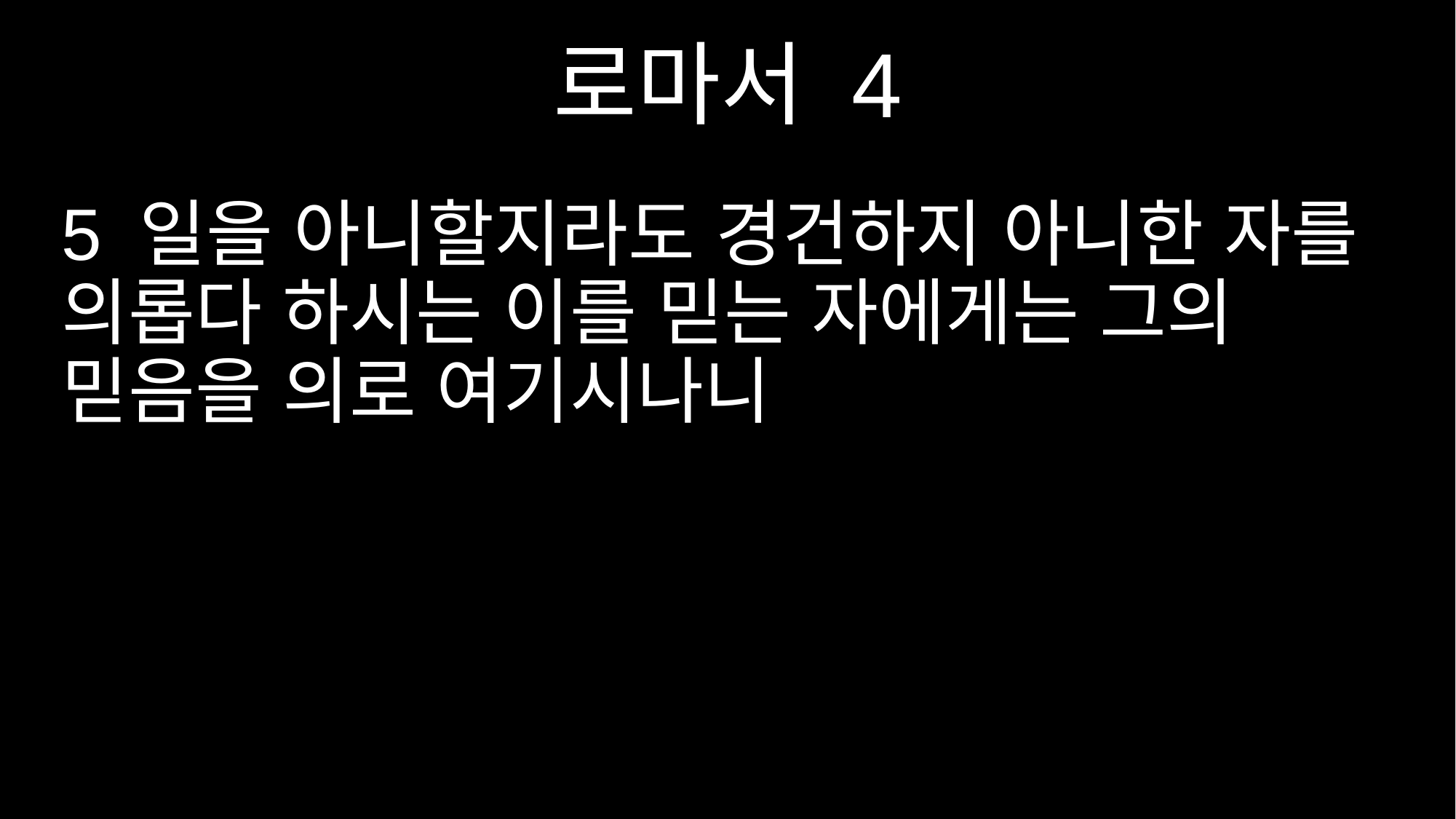

로마서 4
5 일을 아니할지라도 경건하지 아니한 자를 의롭다 하시는 이를 믿는 자에게는 그의 믿음을 의로 여기시나니